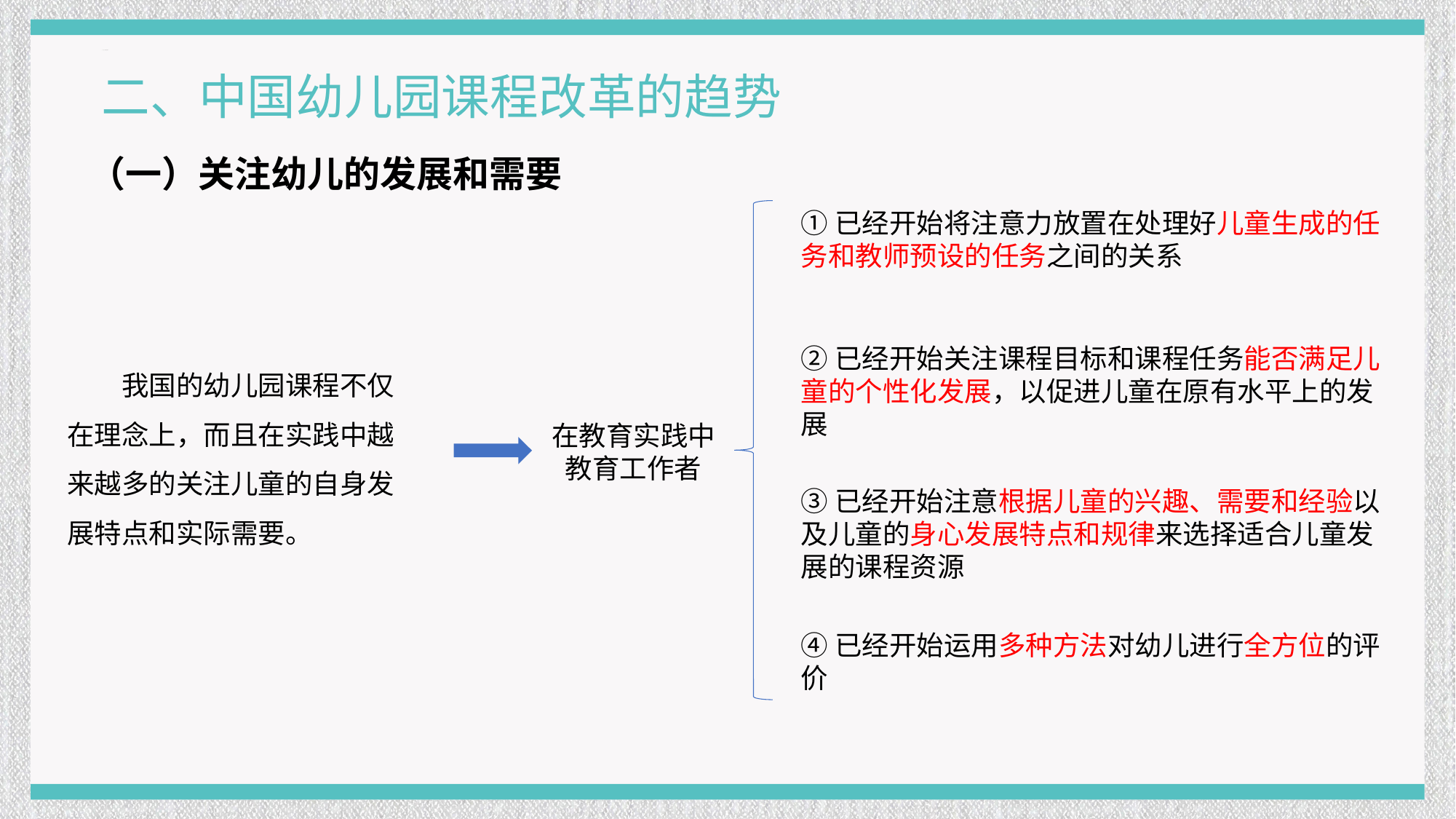

二、中国幼儿园课程改革的趋势
（一）关注幼儿的发展和需要

①已经开始将注意力放置在处理好儿童生成的任务和教师预设的任务之间的关系
②已经开始关注课程目标和课程任务能否满足儿童的个性化发展，以促进儿童在原有水平上的发展
我国的幼儿园课程不仅在理念上，而且在实践中越来越多的关注儿童的自身发展特点和实际需要。
在教育实践中
教育工作者

③已经开始注意根据儿童的兴趣、需要和经验以及儿童的身心发展特点和规律来选择适合儿童发展的课程资源
④已经开始运用多种方法对幼儿进行全方位的评价